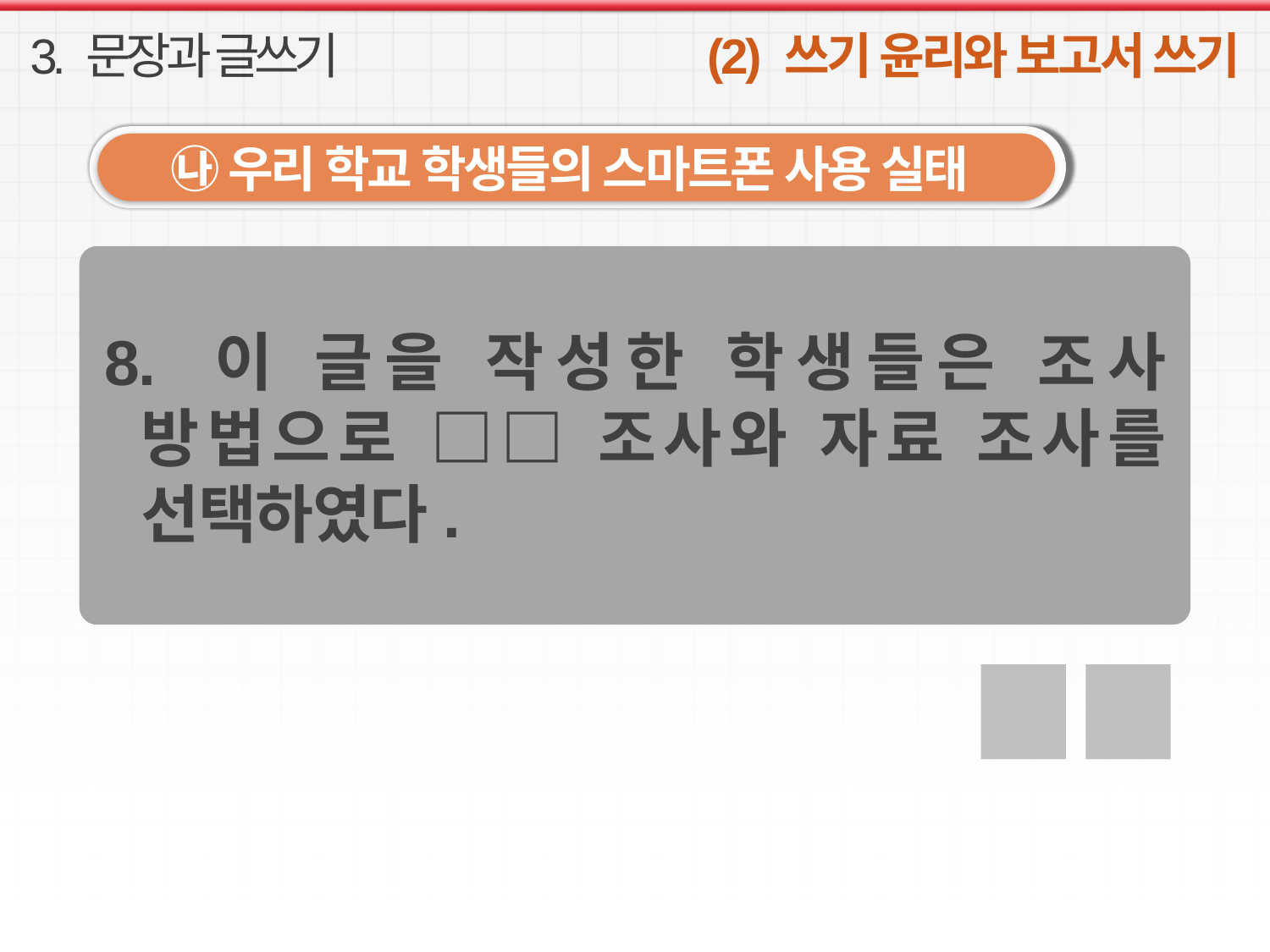

3. 문장과 글쓰기
(2) 쓰기 윤리와 보고서 쓰기

㉯ 우리 학교 학생들의 스마트폰 사용 실태

8. 이 글을 작성한 학생들은 조사 방법으로 □□ 조사와 자료 조사를 선택하였다.

설 문